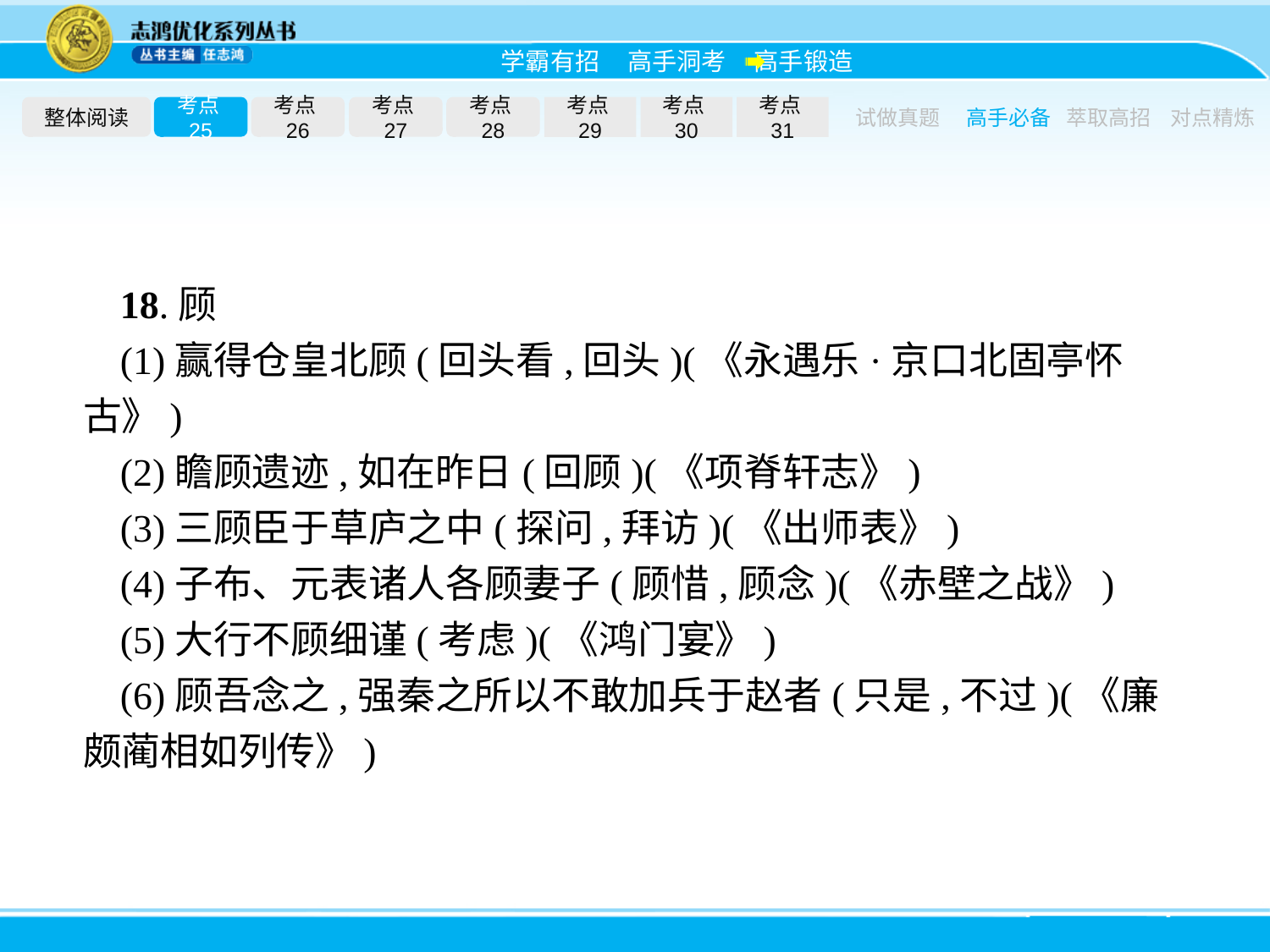

整体阅读
考点25
考点26
考点27
考点28
考点29
考点30
考点31
试做真题
高手必备
萃取高招
对点精炼
18.顾
(1)赢得仓皇北顾(回头看,回头)(《永遇乐·京口北固亭怀古》)
(2)瞻顾遗迹,如在昨日(回顾)(《项脊轩志》)
(3)三顾臣于草庐之中(探问,拜访)(《出师表》)
(4)子布、元表诸人各顾妻子(顾惜,顾念)(《赤壁之战》)
(5)大行不顾细谨(考虑)(《鸿门宴》)
(6)顾吾念之,强秦之所以不敢加兵于赵者(只是,不过)(《廉颇蔺相如列传》)